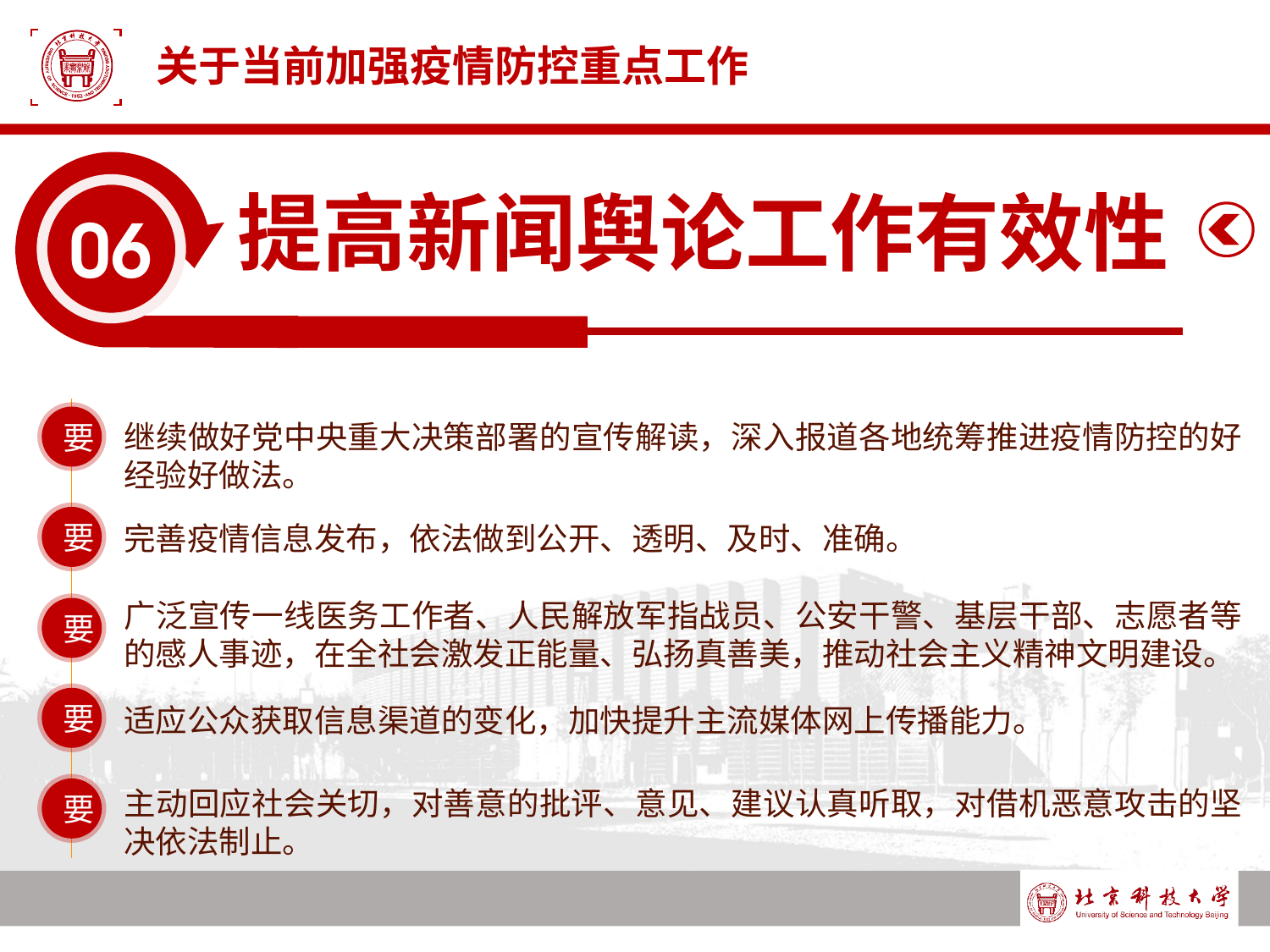

# 关于当前加强疫情防控重点工作

06
提高新闻舆论工作有效性

要
继续做好党中央重大决策部署的宣传解读，深入报道各地统筹推进疫情防控的好经验好做法。
要
完善疫情信息发布，依法做到公开、透明、及时、准确。
广泛宣传一线医务工作者、人民解放军指战员、公安干警、基层干部、志愿者等的感人事迹，在全社会激发正能量、弘扬真善美，推动社会主义精神文明建设。
要
要
适应公众获取信息渠道的变化，加快提升主流媒体网上传播能力。
主动回应社会关切，对善意的批评、意见、建议认真听取，对借机恶意攻击的坚决依法制止。
要